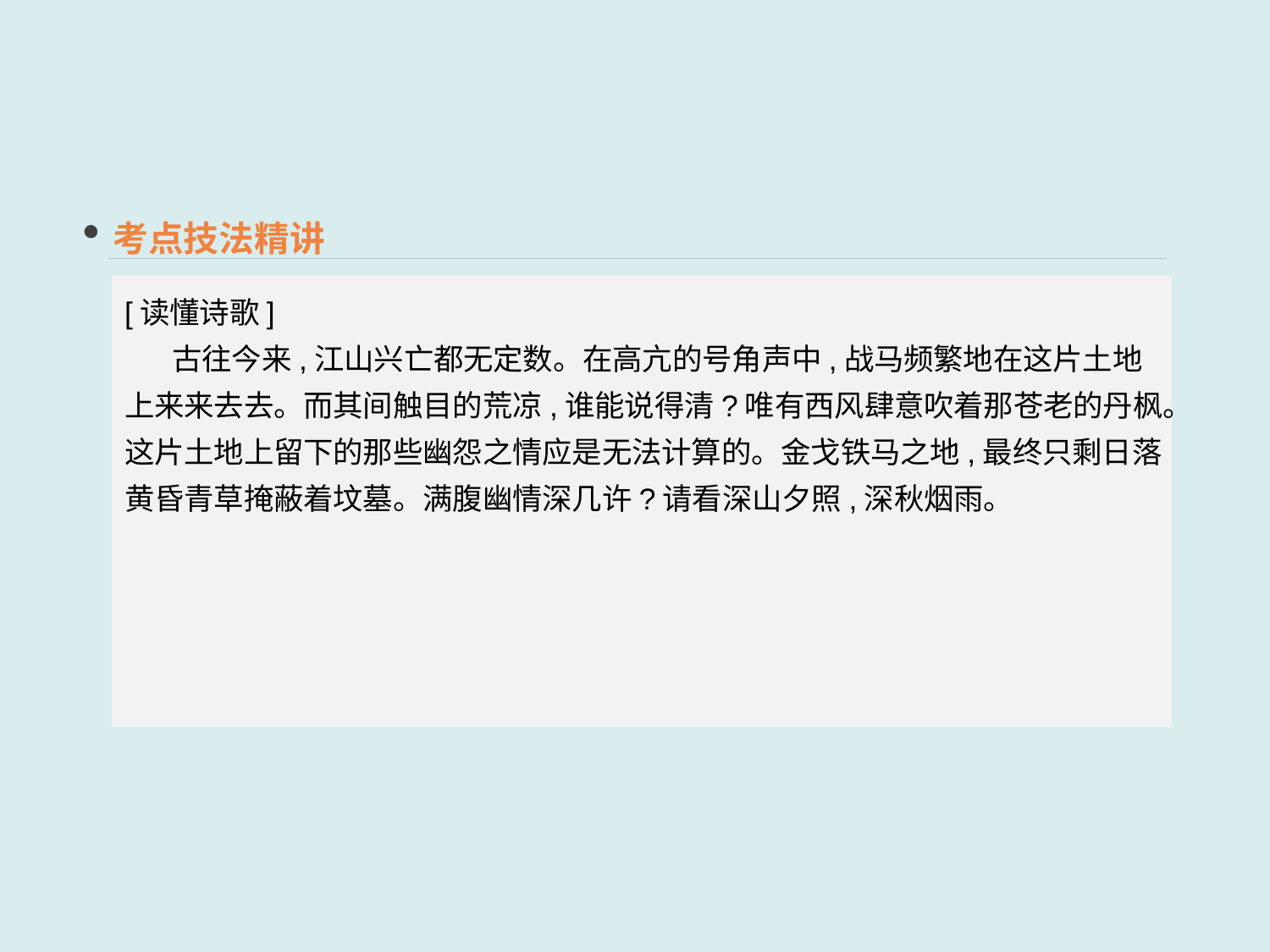

考点技法精讲

[读懂诗歌]
      古往今来,江山兴亡都无定数。在高亢的号角声中,战马频繁地在这片土地上来来去去。而其间触目的荒凉,谁能说得清?唯有西风肆意吹着那苍老的丹枫。这片土地上留下的那些幽怨之情应是无法计算的。金戈铁马之地,最终只剩日落黄昏青草掩蔽着坟墓。满腹幽情深几许?请看深山夕照,深秋烟雨。